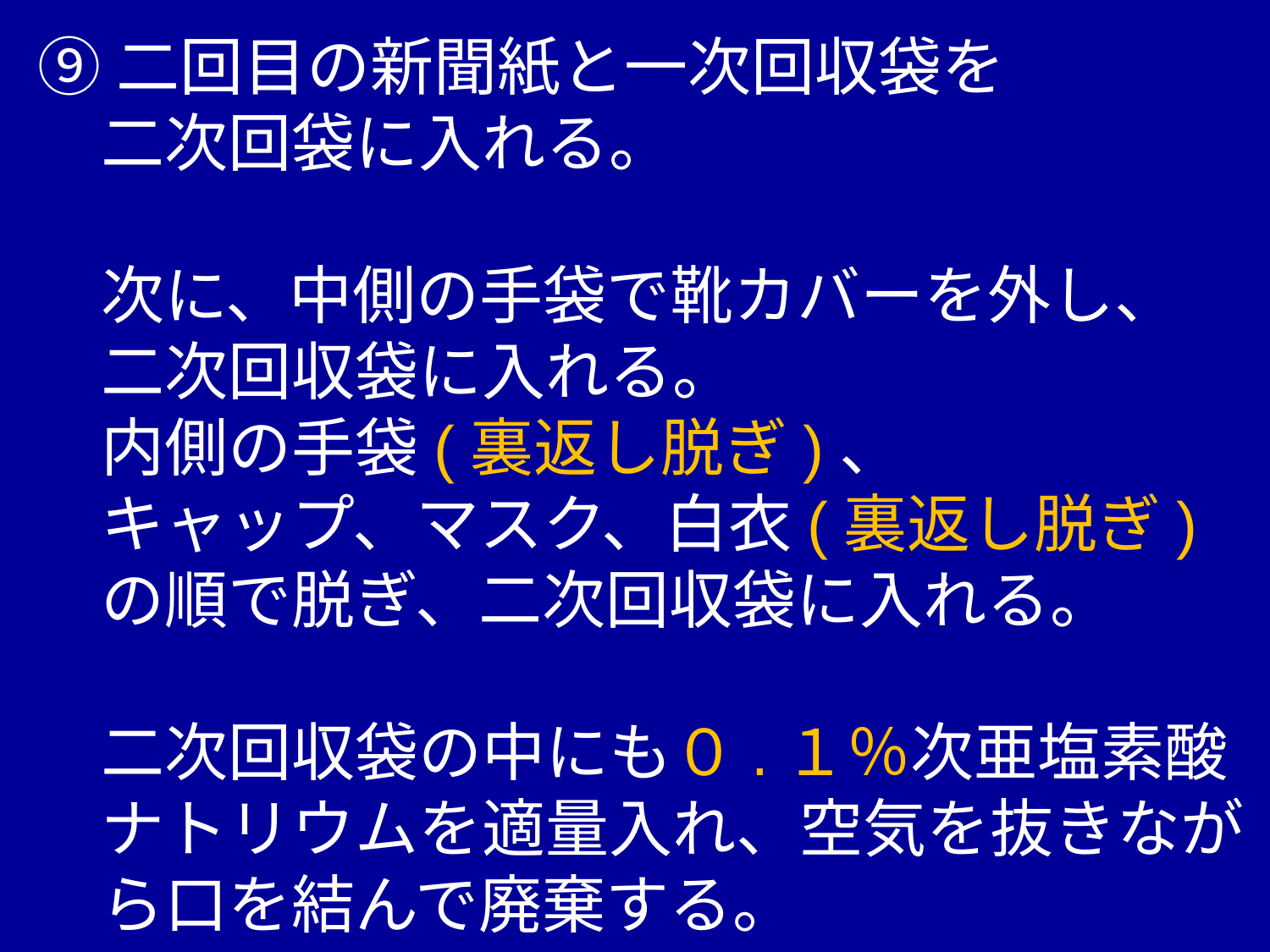

⑨二回目の新聞紙と一次回収袋を
　二次回袋に入れる。

　次に、中側の手袋で靴カバーを外し、
　二次回収袋に入れる。
　内側の手袋(裏返し脱ぎ)、
　キャップ、マスク、白衣(裏返し脱ぎ)
　の順で脱ぎ、二次回収袋に入れる。

　二次回収袋の中にも０.１％次亜塩素酸
　ナトリウムを適量入れ、空気を抜きなが
　ら口を結んで廃棄する。